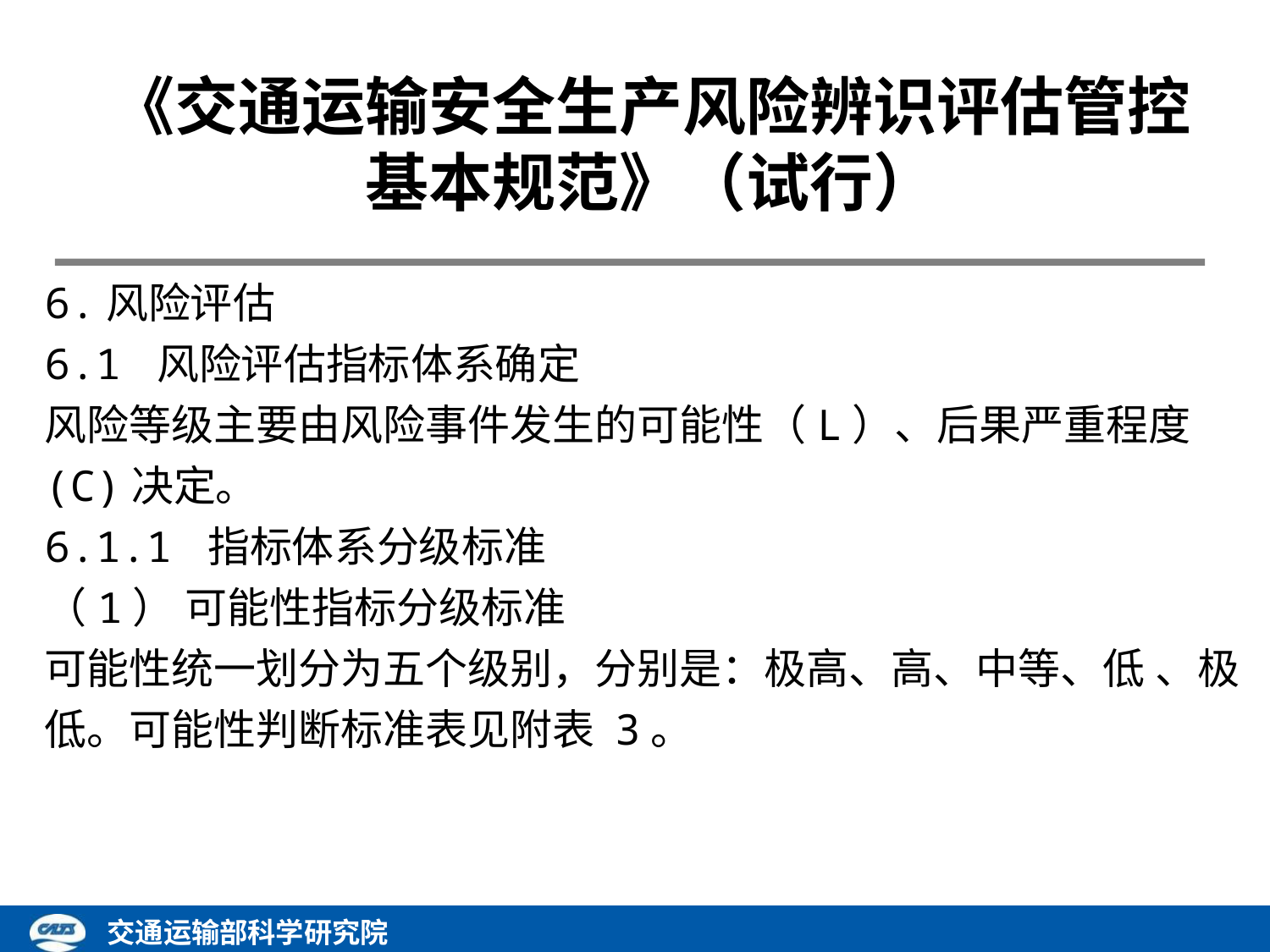

《交通运输安全生产风险辨识评估管控基本规范》（试行）
6.风险评估
6.1 风险评估指标体系确定
风险等级主要由风险事件发生的可能性（L）、后果严重程度(C)决定。
6.1.1 指标体系分级标准
（1） 可能性指标分级标准
可能性统一划分为五个级别，分别是：极高、高、中等、低 、极低。可能性判断标准表见附表 3。